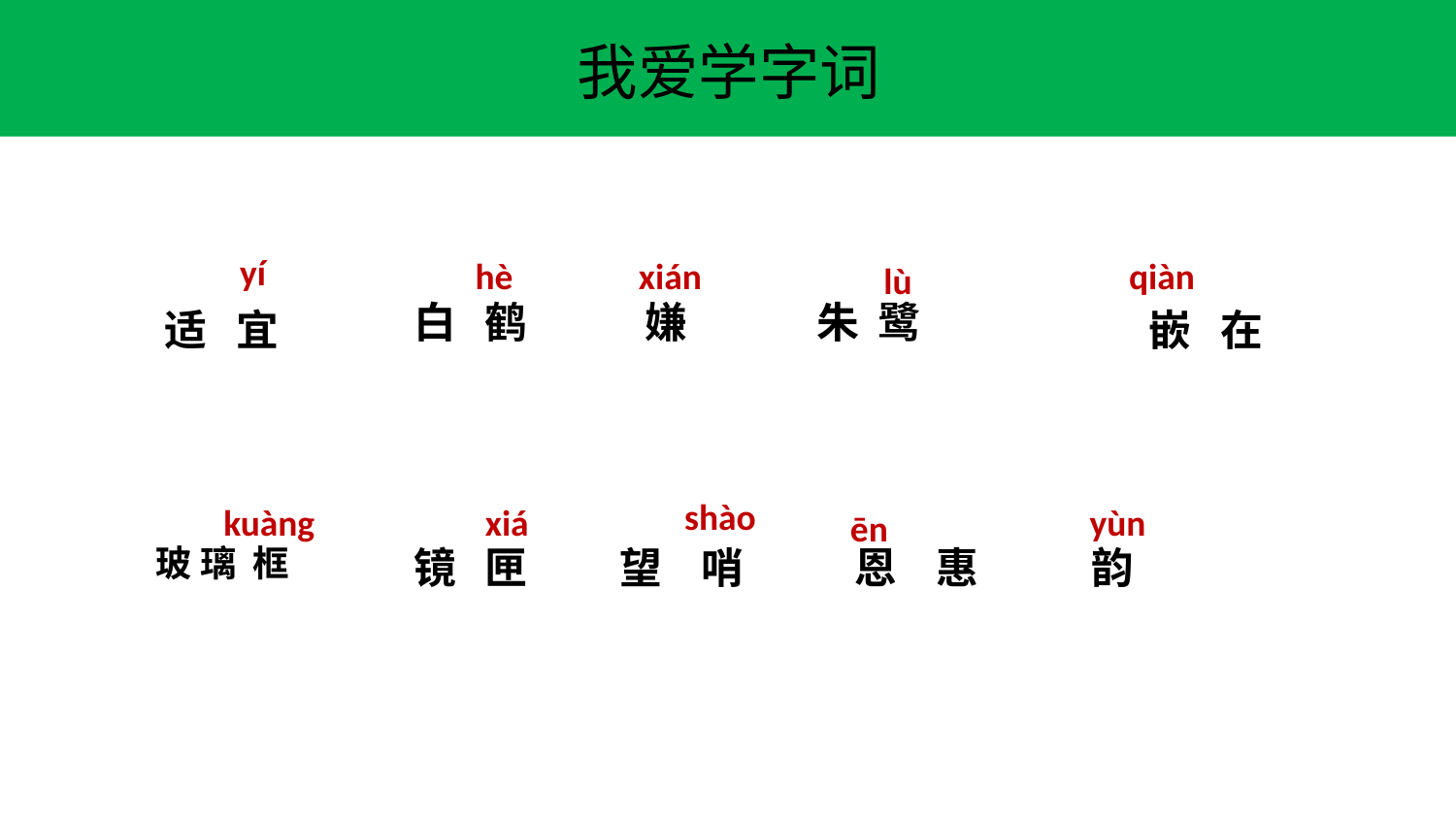

我爱学字词
https://www.ypppt.com/
yí
hè
 xián
qiàn
lù
嫌
朱  鹭
白   鹤
适   宜
        嵌   在
   shào
kuàng
xiá
  yùn
   ēn
镜   匣
望    哨
  恩    惠
韵
    玻 璃  框